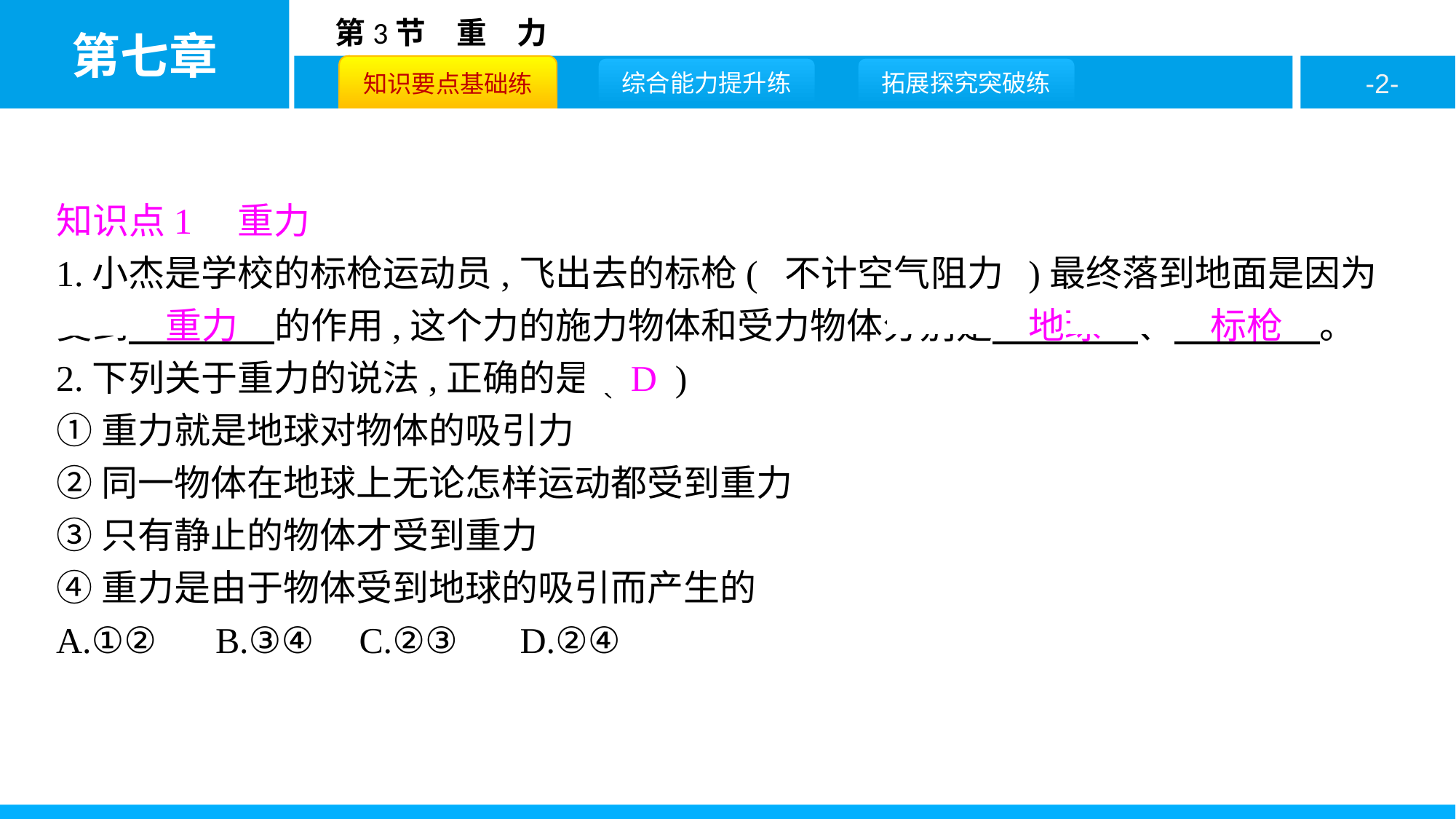

知识点1　重力
1.小杰是学校的标枪运动员,飞出去的标枪(  不计空气阻力  )最终落到地面是因为受到　重力　的作用,这个力的施力物体和受力物体分别是　地球　、　标枪　。
2.下列关于重力的说法,正确的是(  D  )
①重力就是地球对物体的吸引力
②同一物体在地球上无论怎样运动都受到重力
③只有静止的物体才受到重力
④重力是由于物体受到地球的吸引而产生的
A.①②	    B.③④	C.②③	   D.②④